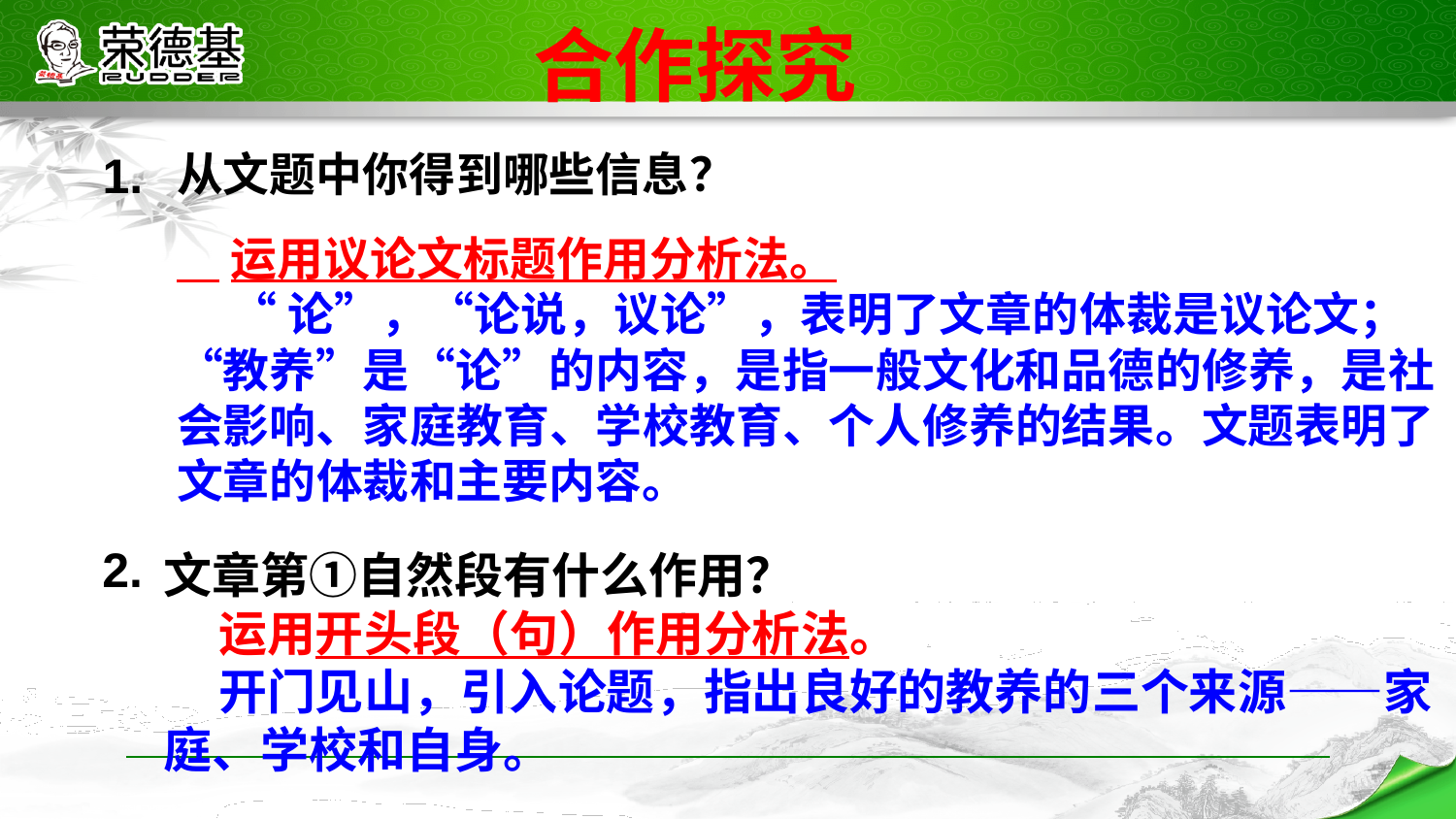

合作探究
从文题中你得到哪些信息？
    运用议论文标题作用分析法。
     “论”，“论说，议论”，表明了文章的体裁是议论文；“教养”是“论”的内容，是指一般文化和品德的修养，是社会影响、家庭教育、学校教育、个人修养的结果。文题表明了文章的体裁和主要内容。
1.
文章第①自然段有什么作用？
    运用开头段（句）作用分析法。
    开门见山，引入论题，指出良好的教养的三个来源——家庭、学校和自身。
2.